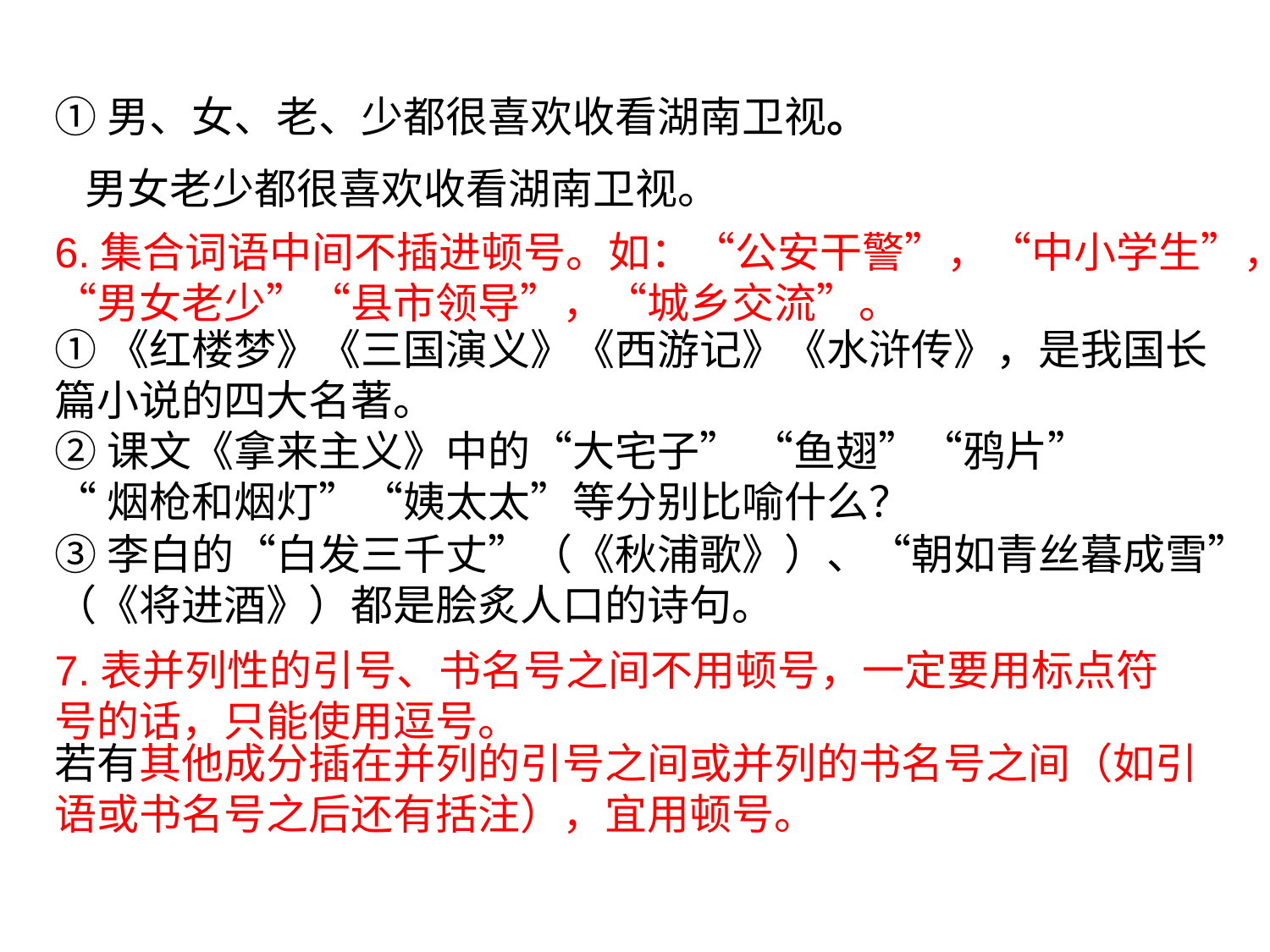

#
①男、女、老、少都很喜欢收看湖南卫视。
男女老少都很喜欢收看湖南卫视。
6.集合词语中间不插进顿号。如：“公安干警”，“中小学生”，“男女老少”“县市领导”，“城乡交流”。
①《红楼梦》《三国演义》《西游记》《水浒传》，是我国长
篇小说的四大名著。
②课文《拿来主义》中的“大宅子” “鱼翅”“鸦片”
“烟枪和烟灯”“姨太太”等分别比喻什么？

③李白的“白发三千丈”（《秋浦歌》）、“朝如青丝暮成雪”
（《将进酒》）都是脍炙人口的诗句。
7.表并列性的引号、书名号之间不用顿号，一定要用标点符号的话，只能使用逗号。
若有其他成分插在并列的引号之间或并列的书名号之间（如引语或书名号之后还有括注），宜用顿号。